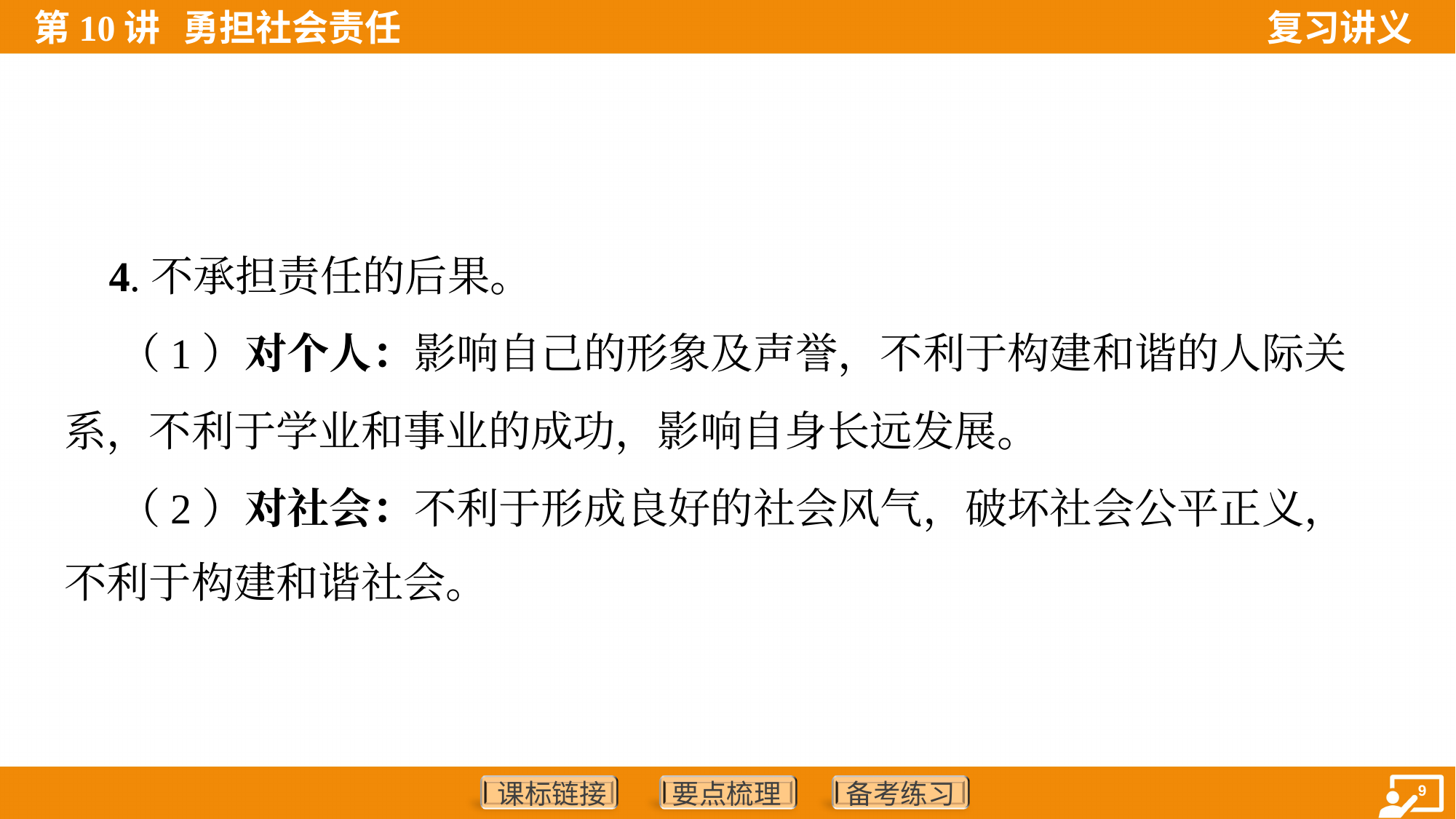

4.不承担责任的后果。
    （1）对个人：影响自己的形象及声誉，不利于构建和谐的人际关
系，不利于学业和事业的成功，影响自身长远发展。
    （2）对社会：不利于形成良好的社会风气，破坏社会公平正义，
不利于构建和谐社会。